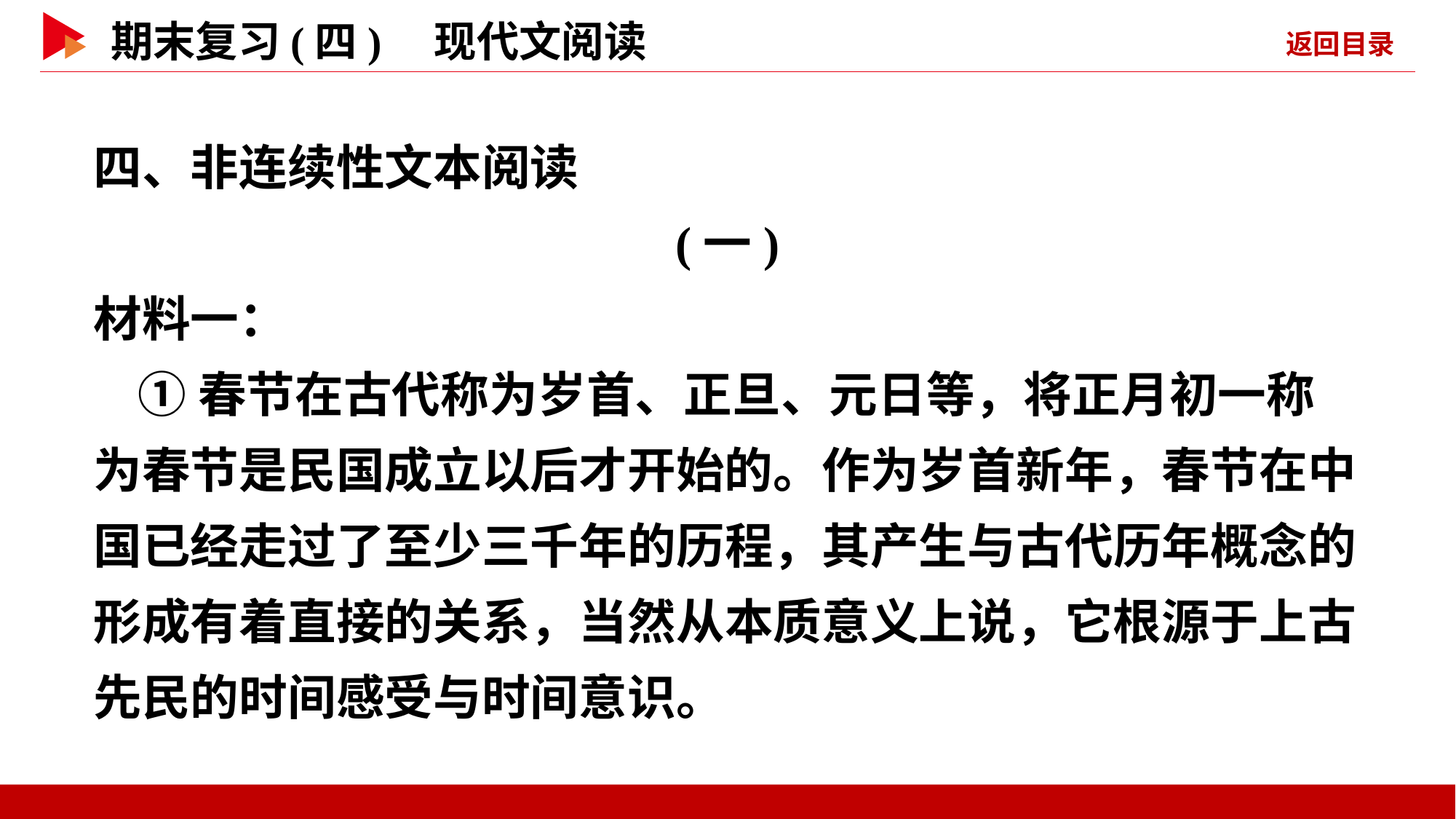

四、非连续性文本阅读
(一)
材料一：
    ①春节在古代称为岁首、正旦、元日等，将正月初一称为春节是民国成立以后才开始的。作为岁首新年，春节在中国已经走过了至少三千年的历程，其产生与古代历年概念的形成有着直接的关系，当然从本质意义上说，它根源于上古先民的时间感受与时间意识。